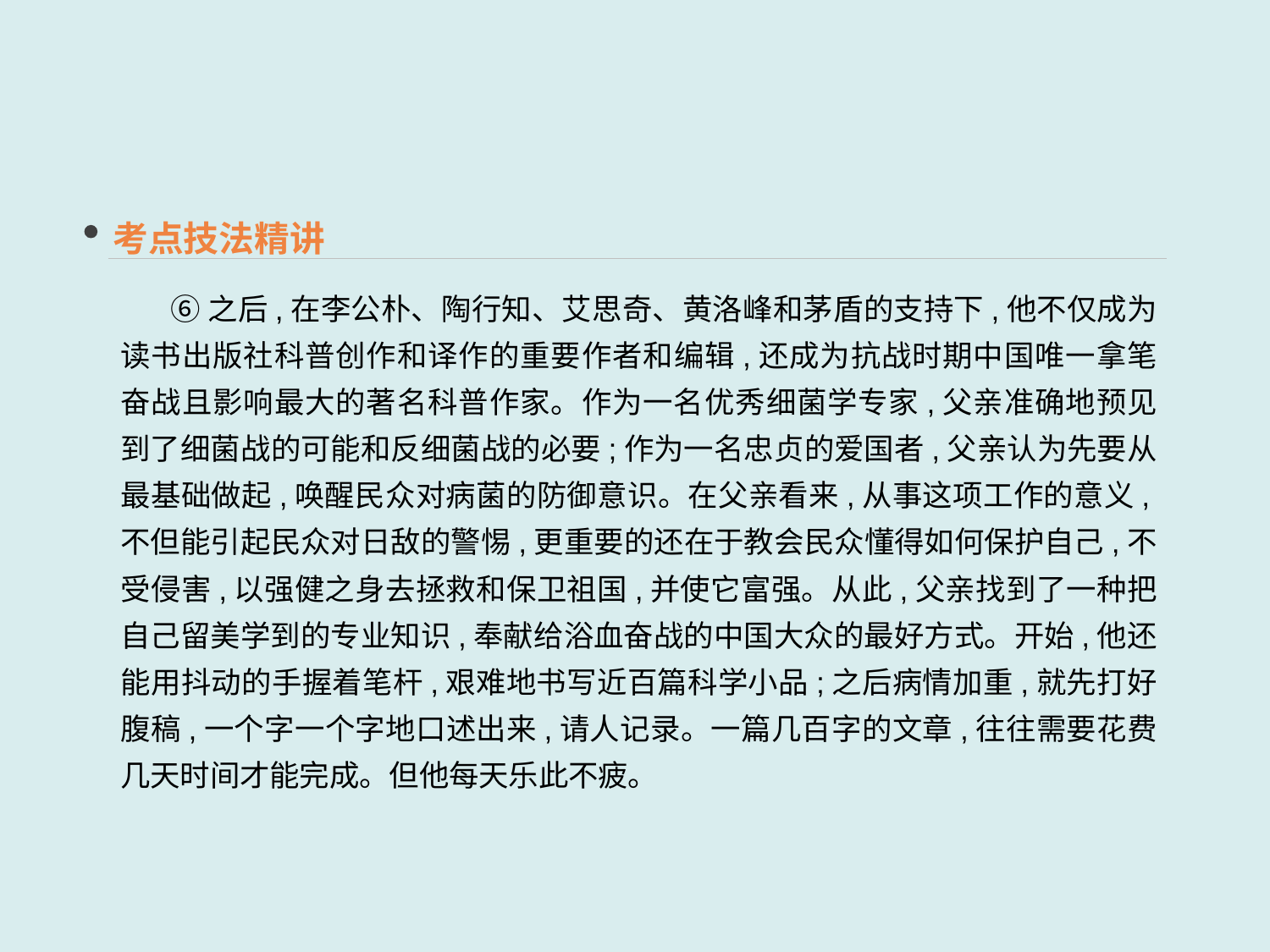

考点技法精讲

       ⑥之后,在李公朴、陶行知、艾思奇、黄洛峰和茅盾的支持下,他不仅成为读书出版社科普创作和译作的重要作者和编辑,还成为抗战时期中国唯一拿笔奋战且影响最大的著名科普作家。作为一名优秀细菌学专家,父亲准确地预见到了细菌战的可能和反细菌战的必要;作为一名忠贞的爱国者,父亲认为先要从最基础做起,唤醒民众对病菌的防御意识。在父亲看来,从事这项工作的意义,不但能引起民众对日敌的警惕,更重要的还在于教会民众懂得如何保护自己,不受侵害,以强健之身去拯救和保卫祖国,并使它富强。从此,父亲找到了一种把自己留美学到的专业知识,奉献给浴血奋战的中国大众的最好方式。开始,他还能用抖动的手握着笔杆,艰难地书写近百篇科学小品;之后病情加重,就先打好腹稿,一个字一个字地口述出来,请人记录。一篇几百字的文章,往往需要花费几天时间才能完成。但他每天乐此不疲。